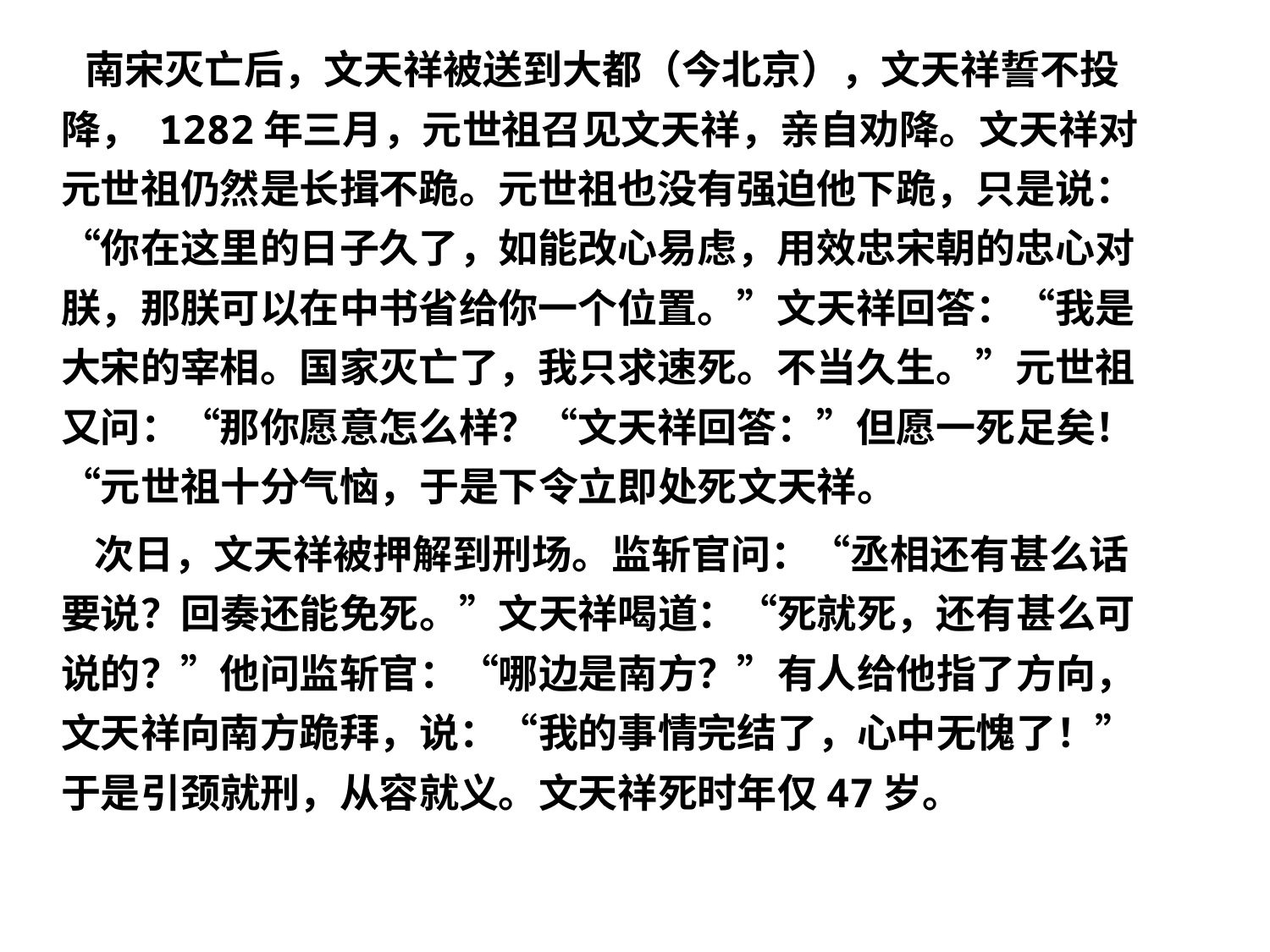

南宋灭亡后，文天祥被送到大都（今北京），文天祥誓不投降， 1282年三月，元世祖召见文天祥，亲自劝降。文天祥对元世祖仍然是长揖不跪。元世祖也没有强迫他下跪，只是说：“你在这里的日子久了，如能改心易虑，用效忠宋朝的忠心对朕，那朕可以在中书省给你一个位置。”文天祥回答：“我是大宋的宰相。国家灭亡了，我只求速死。不当久生。”元世祖又问：“那你愿意怎么样？“文天祥回答：”但愿一死足矣！“元世祖十分气恼，于是下令立即处死文天祥。
        次日，文天祥被押解到刑场。监斩官问：“丞相还有甚么话要说？回奏还能免死。”文天祥喝道：“死就死，还有甚么可说的？”他问监斩官：“哪边是南方？”有人给他指了方向，文天祥向南方跪拜，说：“我的事情完结了，心中无愧了！”于是引颈就刑，从容就义。文天祥死时年仅47岁。